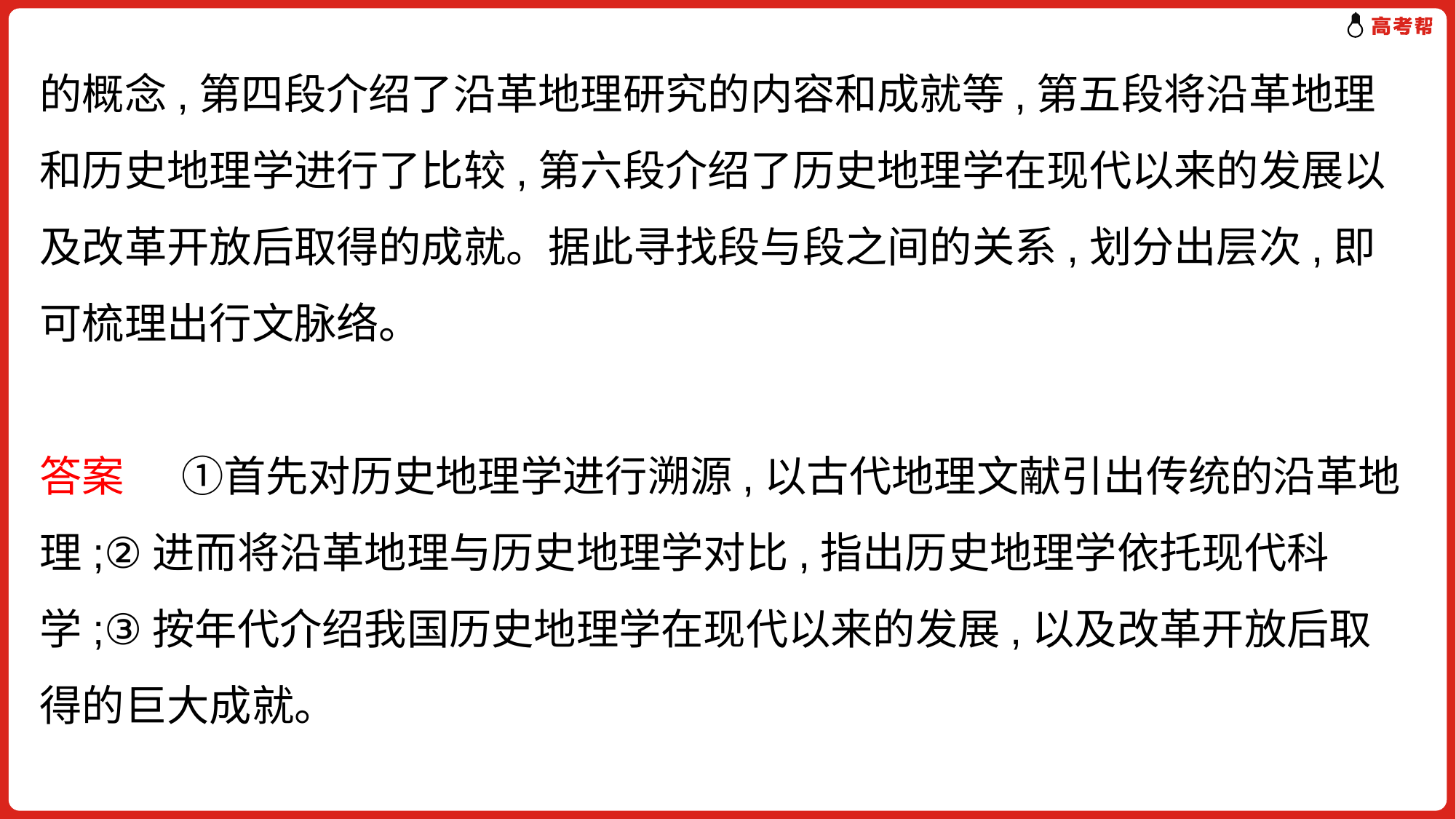

的概念,第四段介绍了沿革地理研究的内容和成就等,第五段将沿革地理和历史地理学进行了比较,第六段介绍了历史地理学在现代以来的发展以及改革开放后取得的成就。据此寻找段与段之间的关系,划分出层次,即可梳理出行文脉络。

答案      ①首先对历史地理学进行溯源,以古代地理文献引出传统的沿革地理;②进而将沿革地理与历史地理学对比,指出历史地理学依托现代科学;③按年代介绍我国历史地理学在现代以来的发展,以及改革开放后取得的巨大成就。